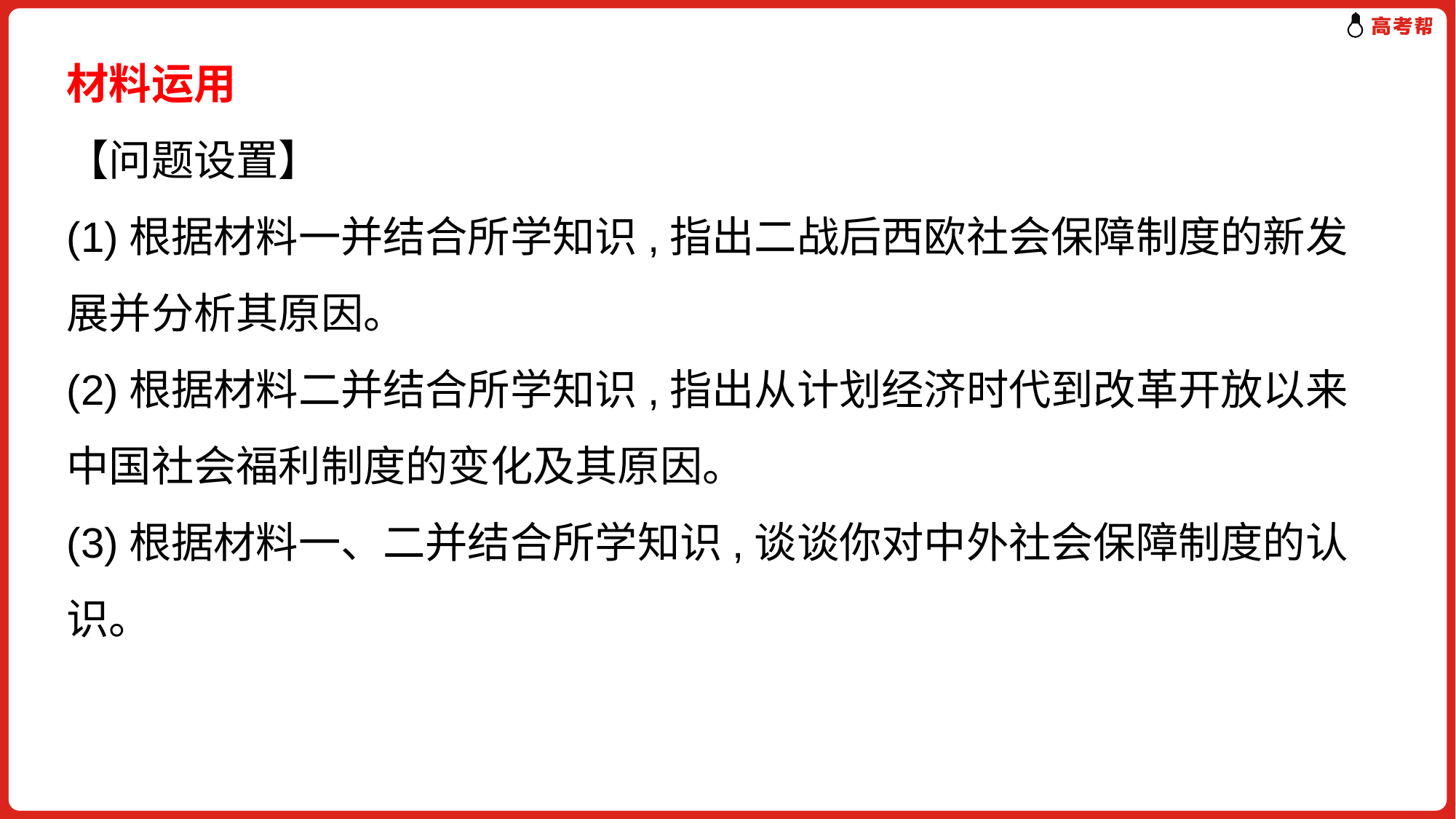

材料运用
【问题设置】
(1)根据材料一并结合所学知识,指出二战后西欧社会保障制度的新发展并分析其原因。
(2)根据材料二并结合所学知识,指出从计划经济时代到改革开放以来中国社会福利制度的变化及其原因。
(3)根据材料一、二并结合所学知识,谈谈你对中外社会保障制度的认识。